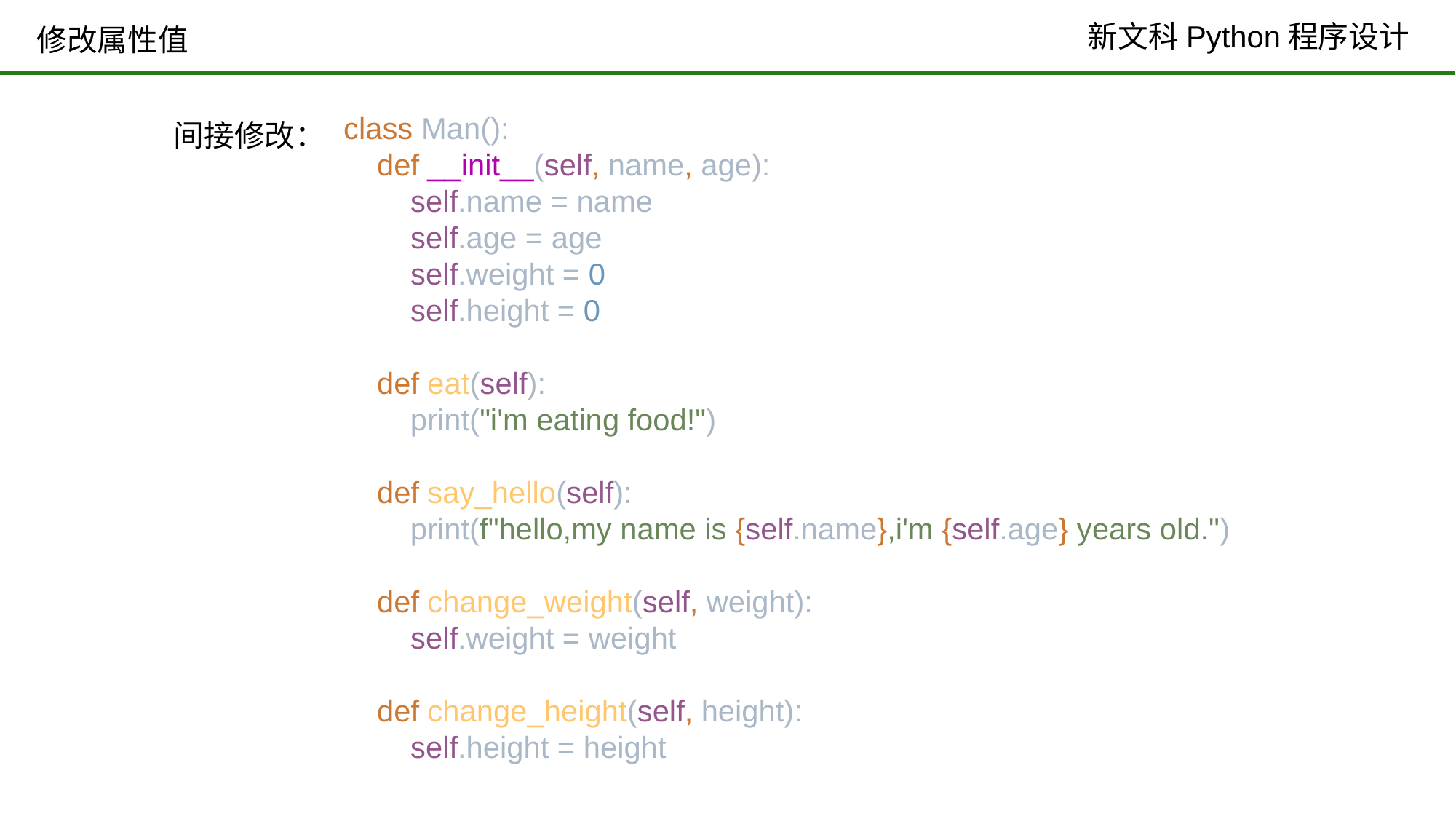

# 修改属性值
间接修改：
class Man():
    def __init__(self, name, age):
        self.name = name
        self.age = age
        self.weight = 0
        self.height = 0
    def eat(self):
        print("i'm eating food!")
    def say_hello(self):
        print(f"hello,my name is {self.name},i'm {self.age} years old.")
    def change_weight(self, weight):
        self.weight = weight
    def change_height(self, height):
        self.height = height